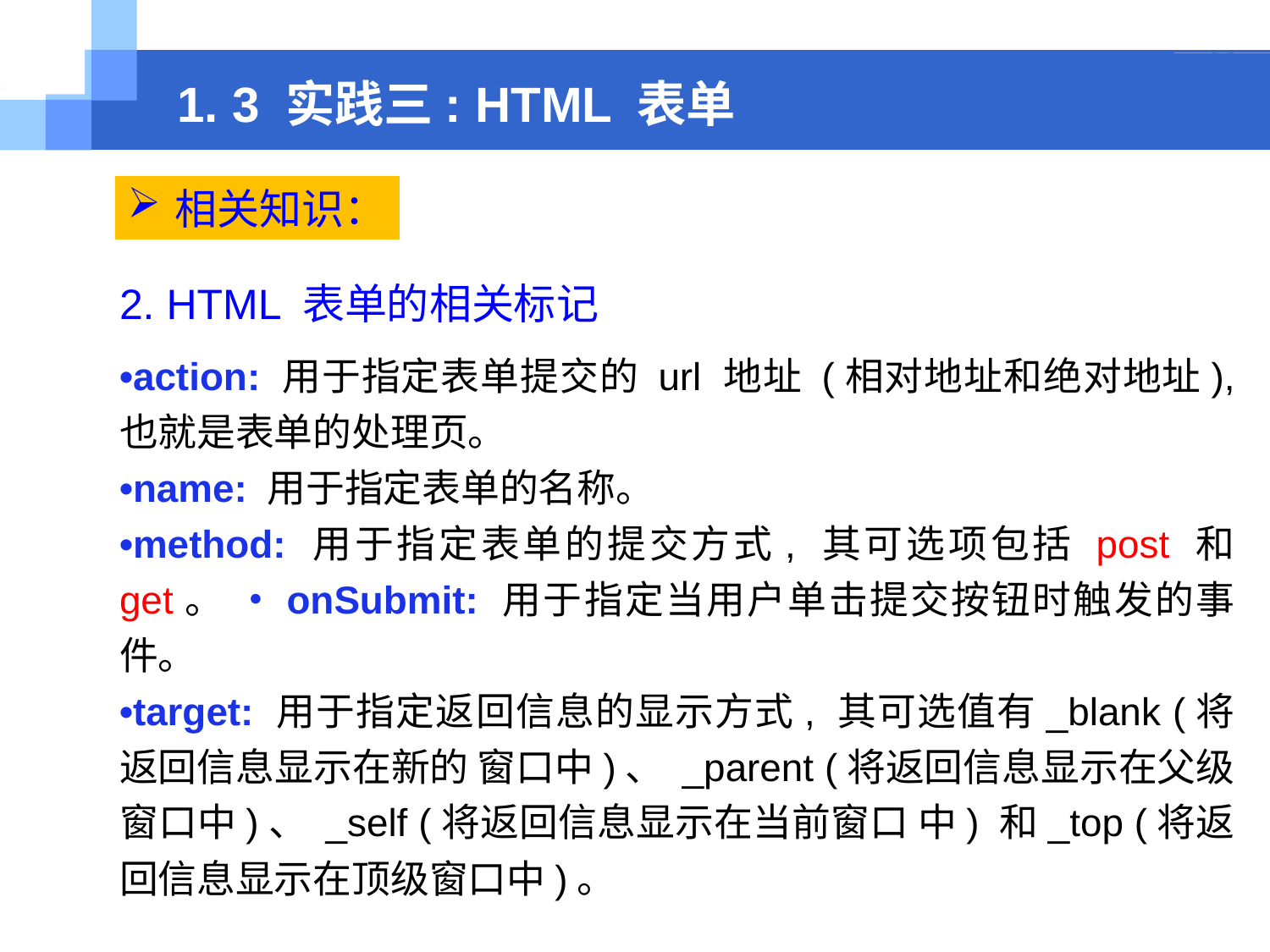

1. 3 实践三: HTML 表单
相关知识：
2. HTML 表单的相关标记
•action: 用于指定表单提交的 url 地址 (相对地址和绝对地址), 也就是表单的处理页。
•name: 用于指定表单的名称。
•method: 用于指定表单的提交方式, 其可选项包括 post 和 get。 •onSubmit: 用于指定当用户单击提交按钮时触发的事件。
•target: 用于指定返回信息的显示方式, 其可选值有_blank (将返回信息显示在新的 窗口中)、 _parent (将返回信息显示在父级窗口中)、 _self (将返回信息显示在当前窗口 中) 和_top (将返回信息显示在顶级窗口中)。